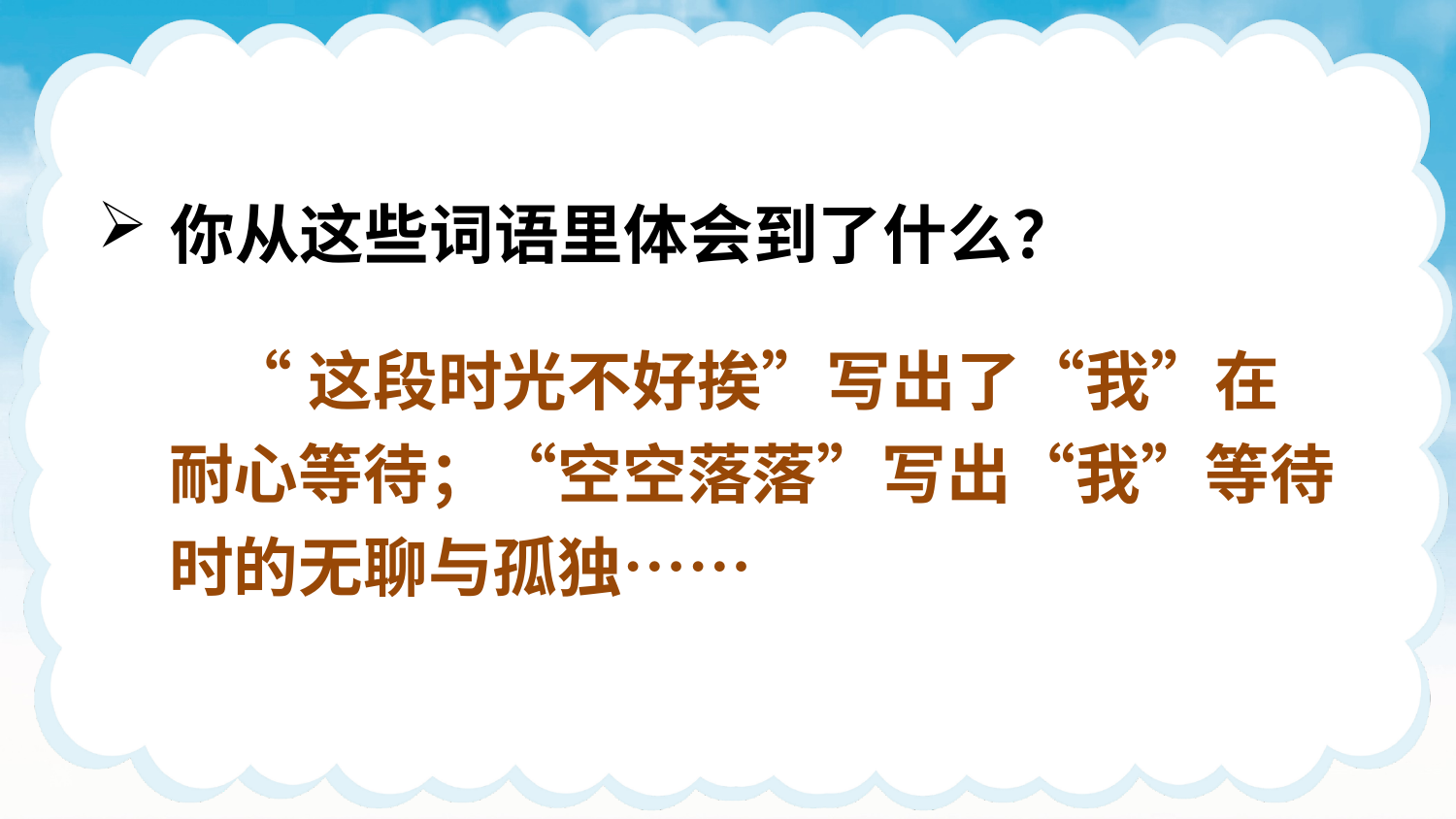

你从这些词语里体会到了什么？
    “这段时光不好挨”写出了“我”在耐心等待；“空空落落”写出“我”等待时的无聊与孤独……